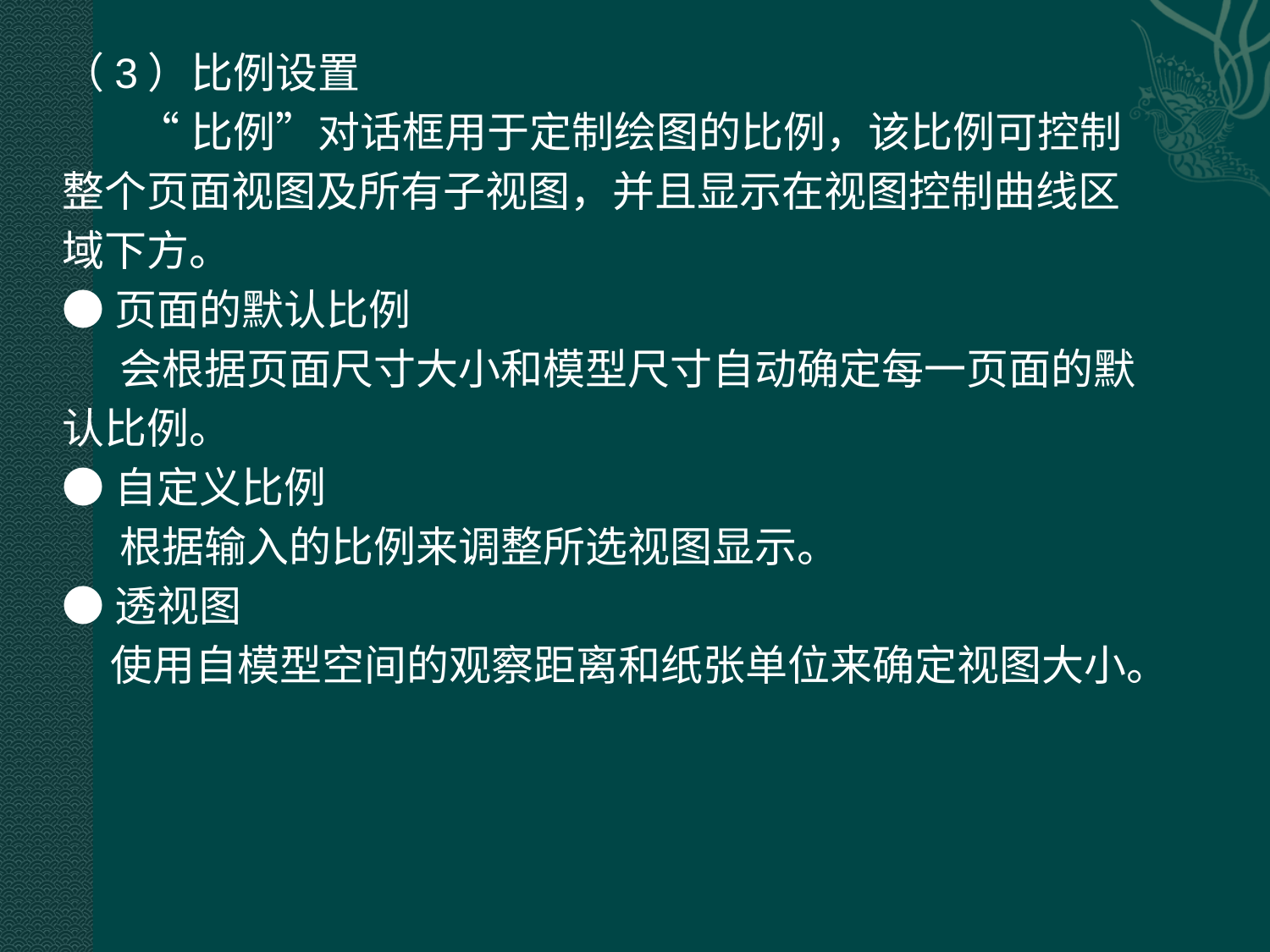

（3）比例设置
        “比例”对话框用于定制绘图的比例，该比例可控制
整个页面视图及所有子视图，并且显示在视图控制曲线区
域下方。
●页面的默认比例
     会根据页面尺寸大小和模型尺寸自动确定每一页面的默
认比例。
●自定义比例
     根据输入的比例来调整所选视图显示。
●透视图
    使用自模型空间的观察距离和纸张单位来确定视图大小。